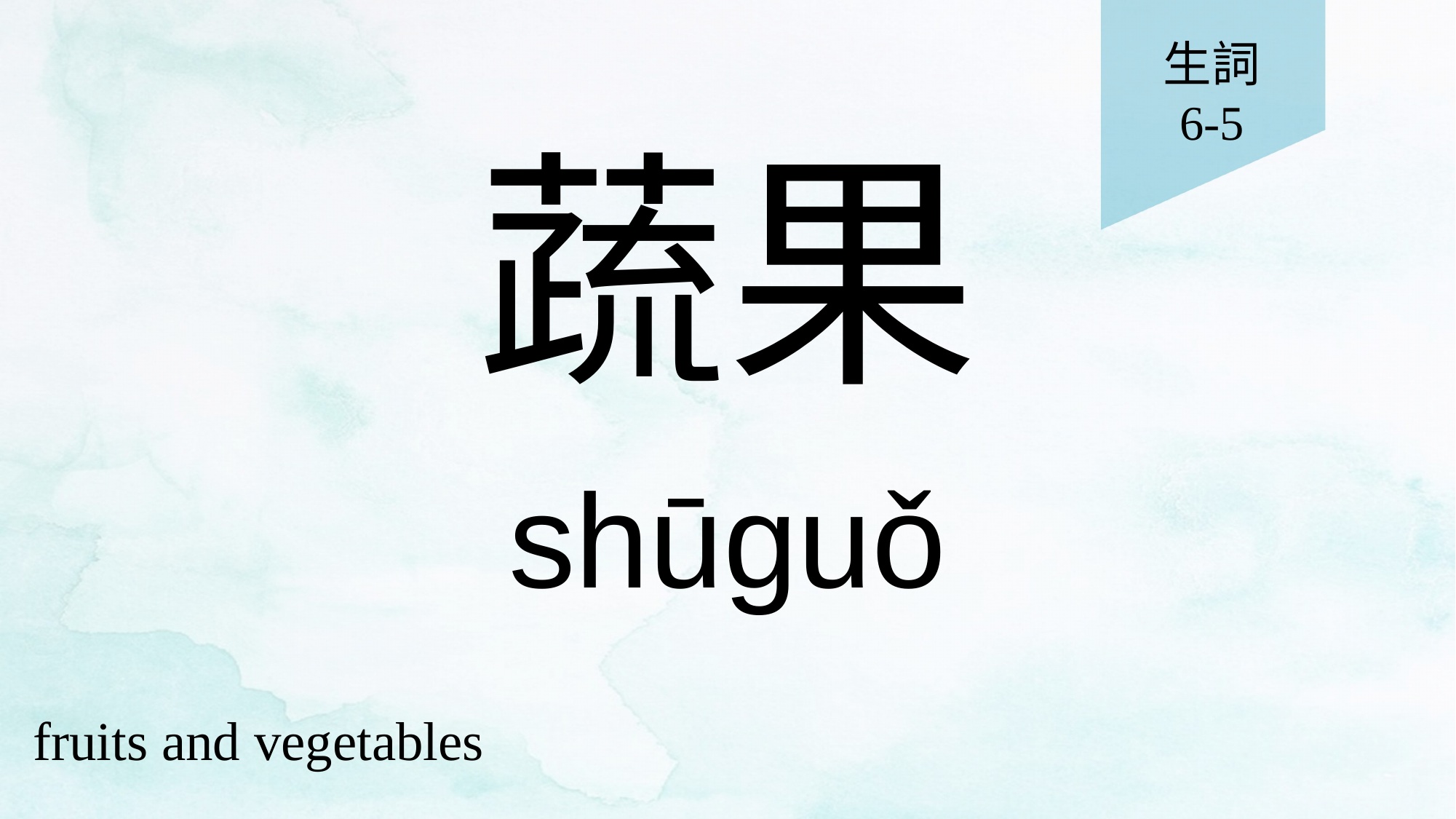

生詞
6-5
# 蔬果
shūguǒ
fruits and vegetables